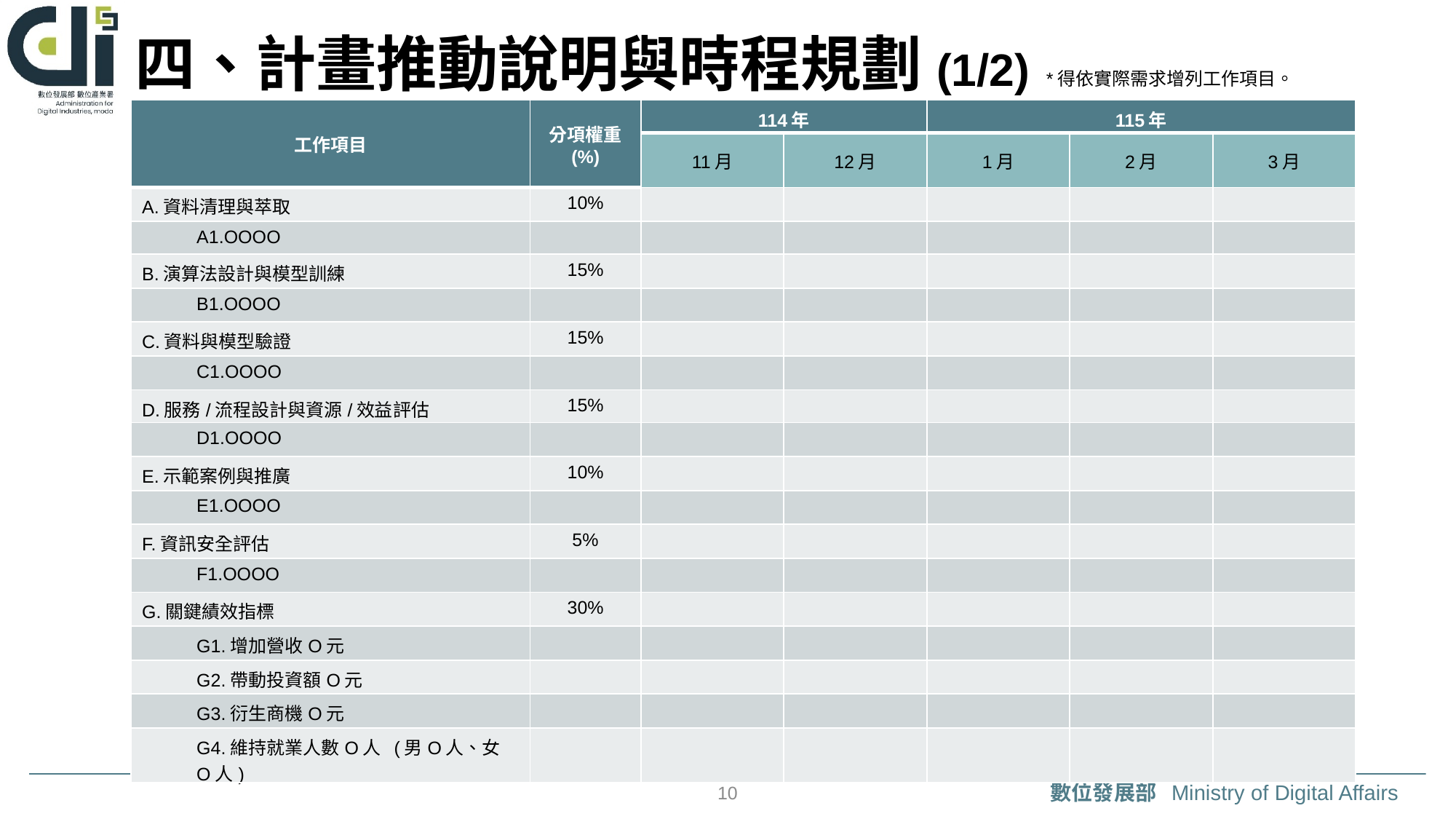

# 四、計畫推動說明與時程規劃(1/2)
*得依實際需求增列工作項目。
| 工作項目 | 分項權重 (%) | 114年 |  | 115年 |  |  |
| --- | --- | --- | --- | --- | --- | --- |
|  |  | 11月 | 12月 | 1月 | 2月 | 3月 |
| A.資料清理與萃取 | 10% |  |  |  |  |  |
| A1.OOOO |  |  |  |  |  |  |
| B.演算法設計與模型訓練 | 15% |  |  |  |  |  |
| B1.OOOO |  |  |  |  |  |  |
| C.資料與模型驗證 | 15% |  |  |  |  |  |
| C1.OOOO |  |  |  |  |  |  |
| D.服務/流程設計與資源/效益評估 | 15% |  |  |  |  |  |
| D1.OOOO |  |  |  |  |  |  |
| E.示範案例與推廣 | 10% |  |  |  |  |  |
| E1.OOOO |  |  |  |  |  |  |
| F.資訊安全評估 | 5% |  |  |  |  |  |
| F1.OOOO |  |  |  |  |  |  |
| G.關鍵績效指標 | 30% |  |  |  |  |  |
| G1.增加營收O元 |  |  |  |  |  |  |
| G2.帶動投資額O元 |  |  |  |  |  |  |
| G3.衍生商機O元 |  |  |  |  |  |  |
| G4.維持就業人數O人 (男O人、女O人) |  |  |  |  |  |  |
10